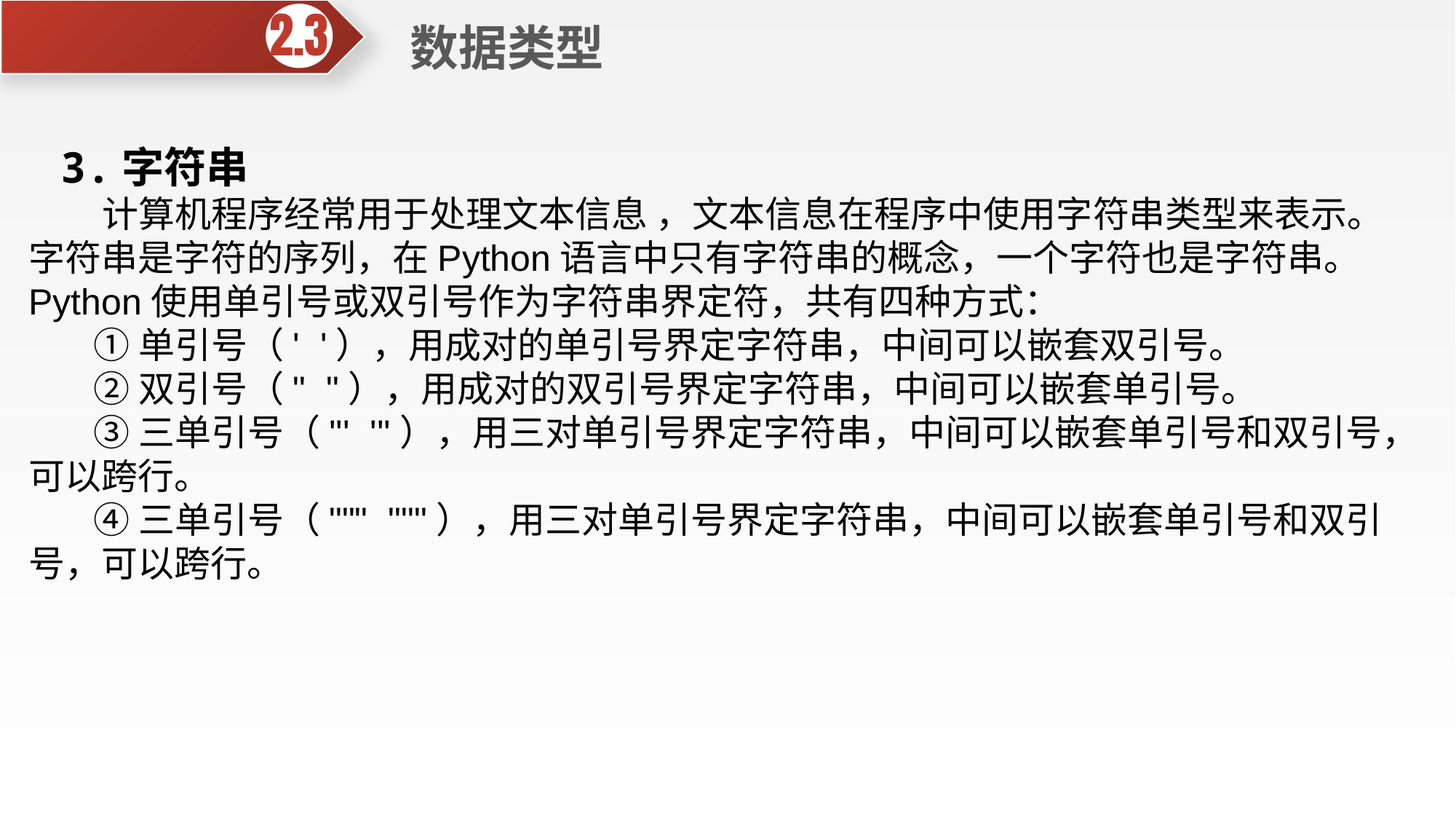

数据类型

2.3
3.字符串
    计算机程序经常用于处理文本信息 ，文本信息在程序中使用字符串类型来表示。字符串是字符的序列，在Python语言中只有字符串的概念，一个字符也是字符串。Python使用单引号或双引号作为字符串界定符，共有四种方式：
    ①单引号（'  '），用成对的单引号界定字符串，中间可以嵌套双引号。
    ②双引号（"  "），用成对的双引号界定字符串，中间可以嵌套单引号。
    ③三单引号（'''  '''），用三对单引号界定字符串，中间可以嵌套单引号和双引号，可以跨行。
    ④三单引号（"""  """），用三对单引号界定字符串，中间可以嵌套单引号和双引号，可以跨行。